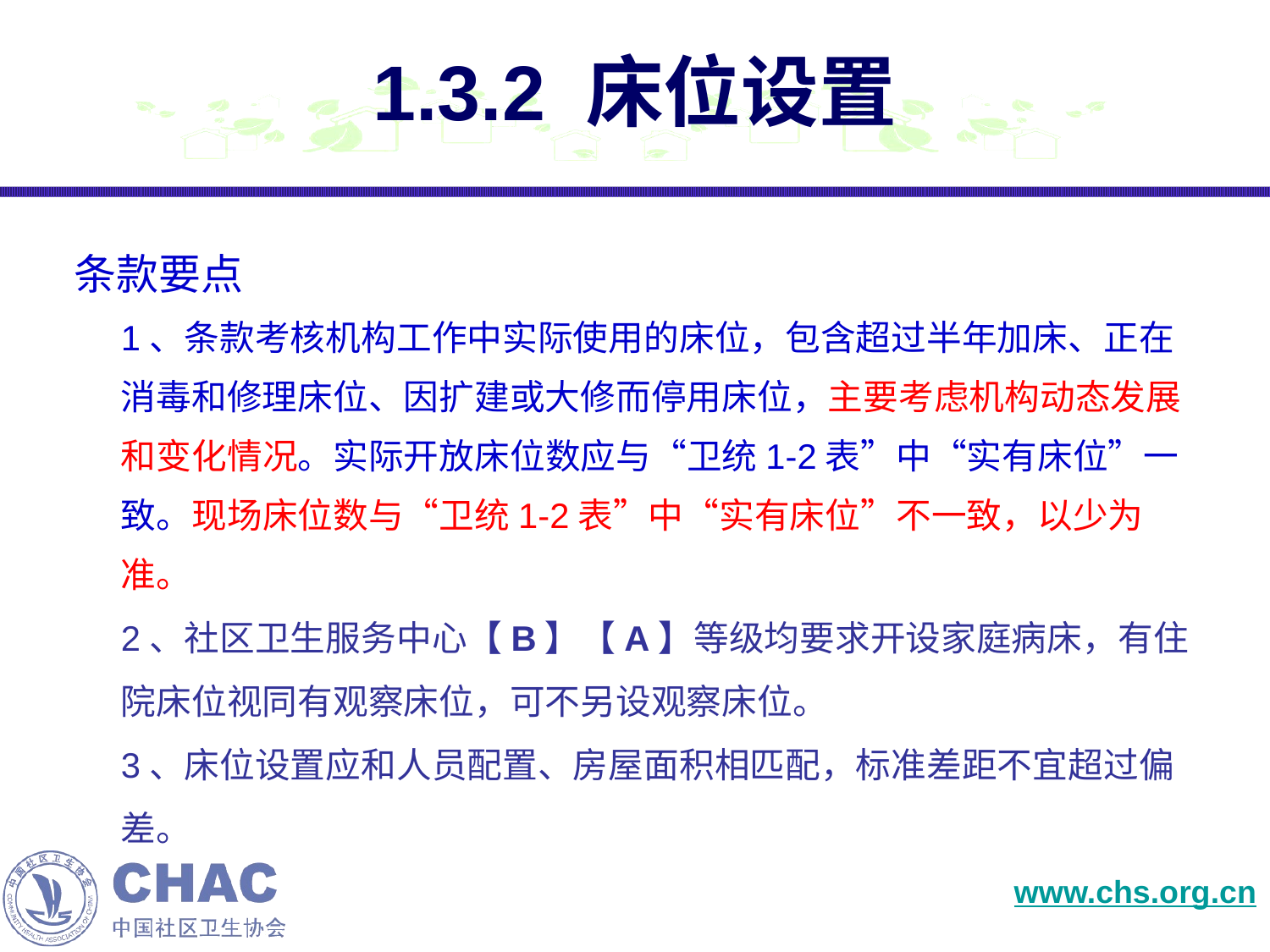

# 1.3.2 床位设置
 条款要点
1、条款考核机构工作中实际使用的床位，包含超过半年加床、正在消毒和修理床位、因扩建或大修而停用床位，主要考虑机构动态发展和变化情况。实际开放床位数应与“卫统1-2表”中“实有床位”一致。现场床位数与“卫统1-2表”中“实有床位”不一致，以少为准。
2、社区卫生服务中心【B】【A】等级均要求开设家庭病床，有住院床位视同有观察床位，可不另设观察床位。
3、床位设置应和人员配置、房屋面积相匹配，标准差距不宜超过偏差。